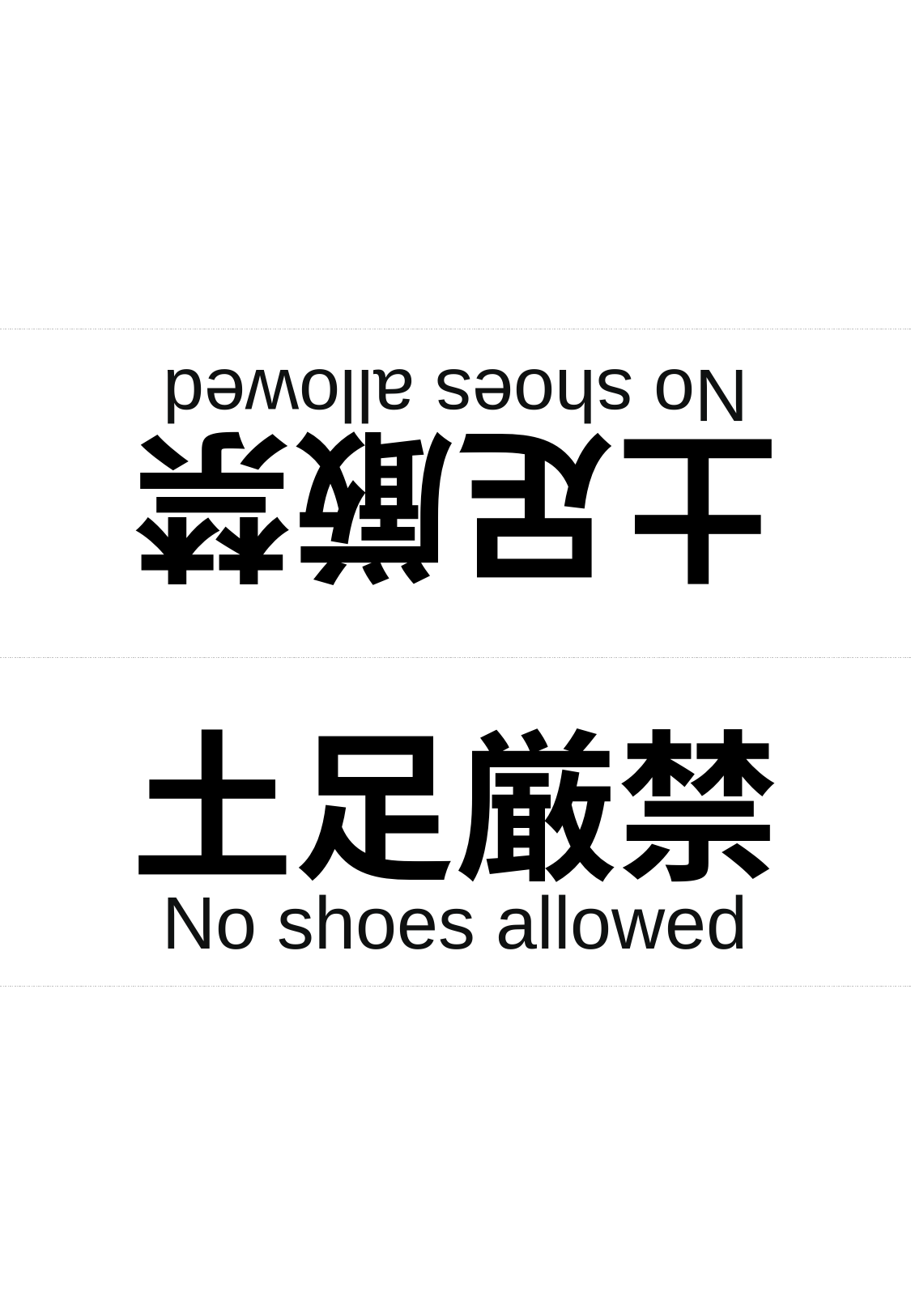

土足厳禁
No shoes allowed
土足厳禁
No shoes allowed